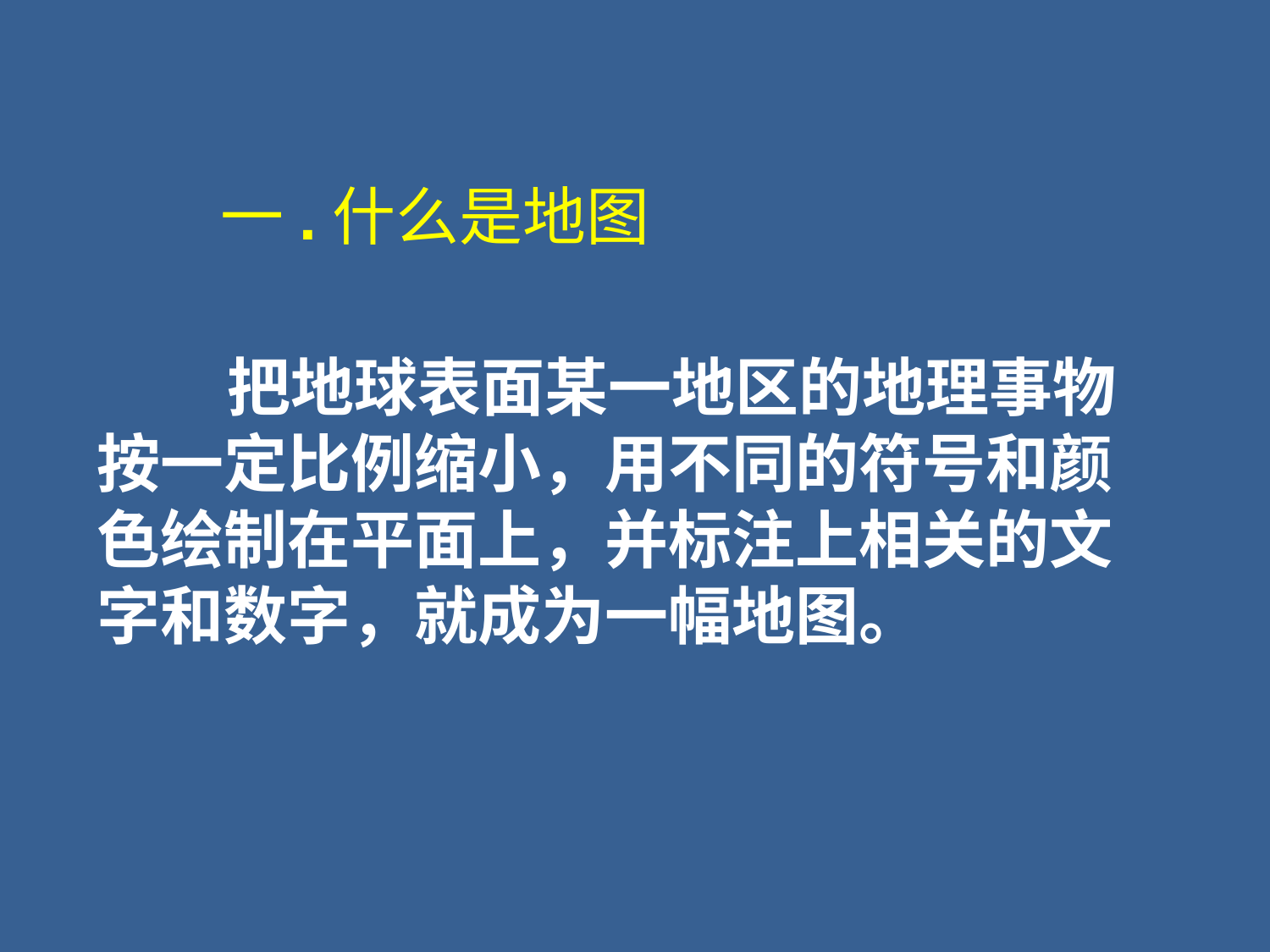

一.什么是地图
        把地球表面某一地区的地理事物按一定比例缩小，用不同的符号和颜色绘制在平面上，并标注上相关的文字和数字，就成为一幅地图。